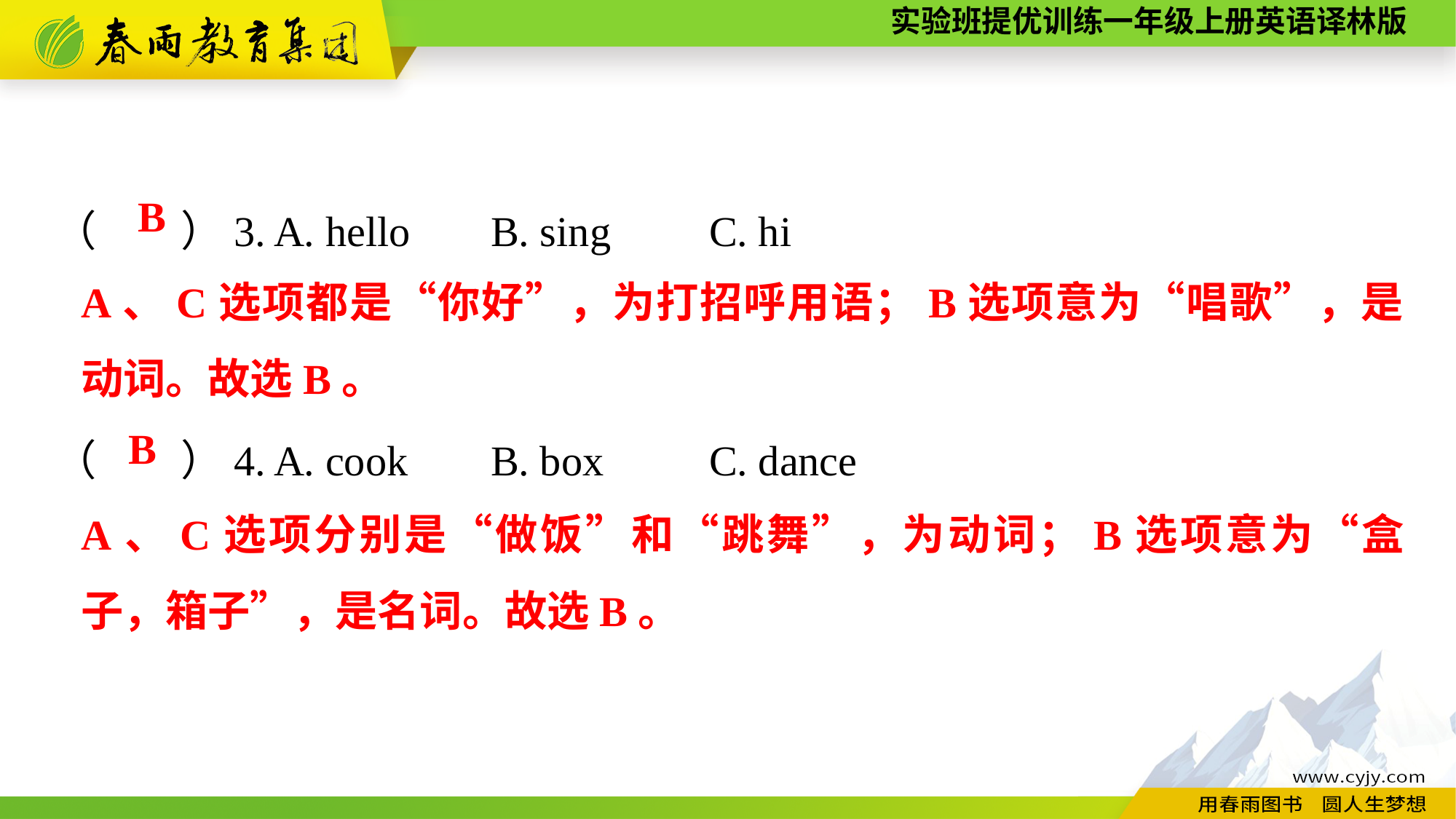

（　　）3. A. hello	B. sing	C. hi

（　　）4. A. cook	B. box	C. dance
B
A、C选项都是“你好”，为打招呼用语；B选项意为“唱歌”，是动词。故选B。
B
A、C选项分别是“做饭”和“跳舞”，为动词；B选项意为“盒子，箱子”，是名词。故选B。